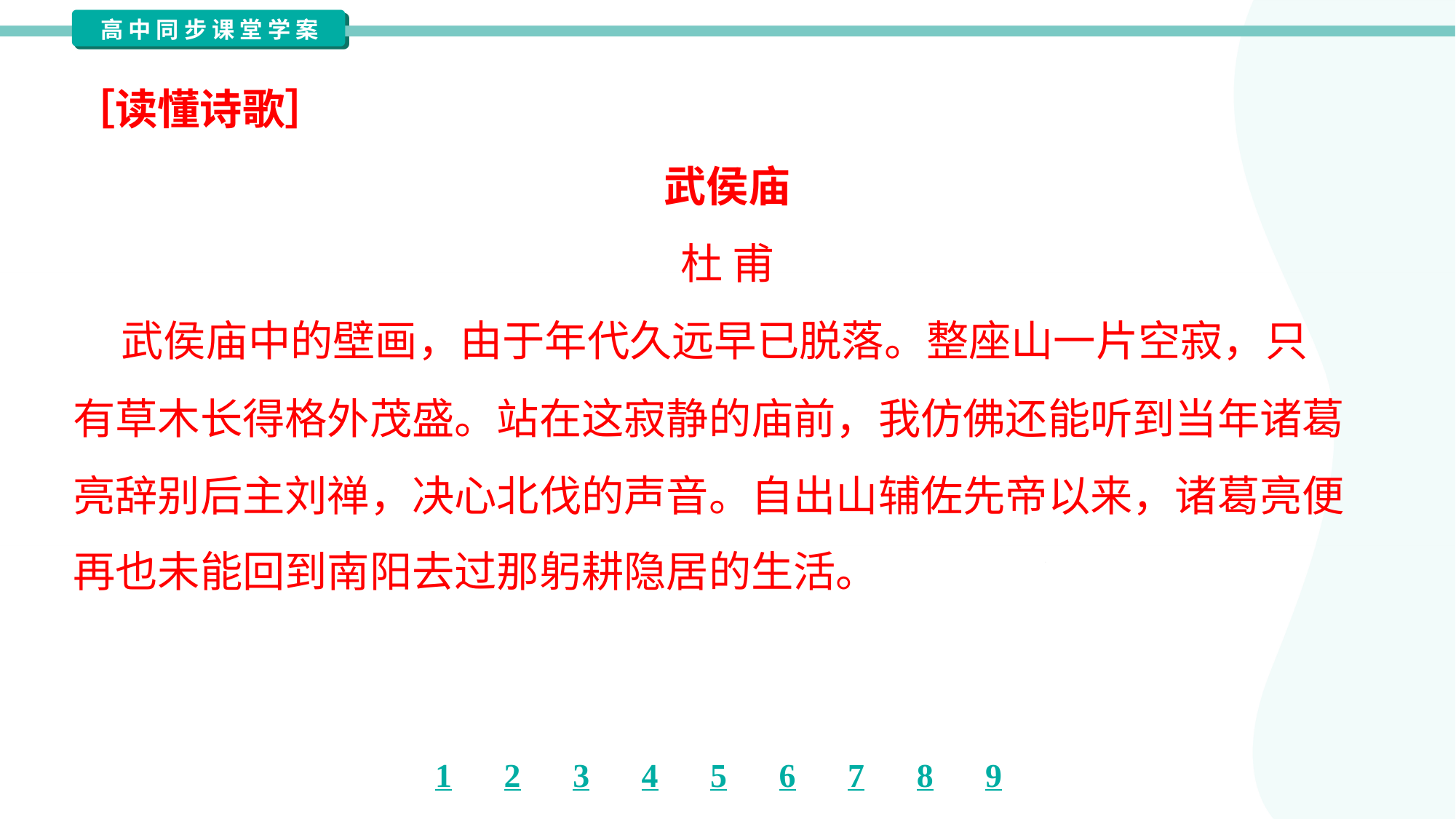

［读懂诗歌］
武侯庙
杜 甫
    武侯庙中的壁画，由于年代久远早已脱落。整座山一片空寂，只
有草木长得格外茂盛。站在这寂静的庙前，我仿佛还能听到当年诸葛
亮辞别后主刘禅，决心北伐的声音。自出山辅佐先帝以来，诸葛亮便
再也未能回到南阳去过那躬耕隐居的生活。